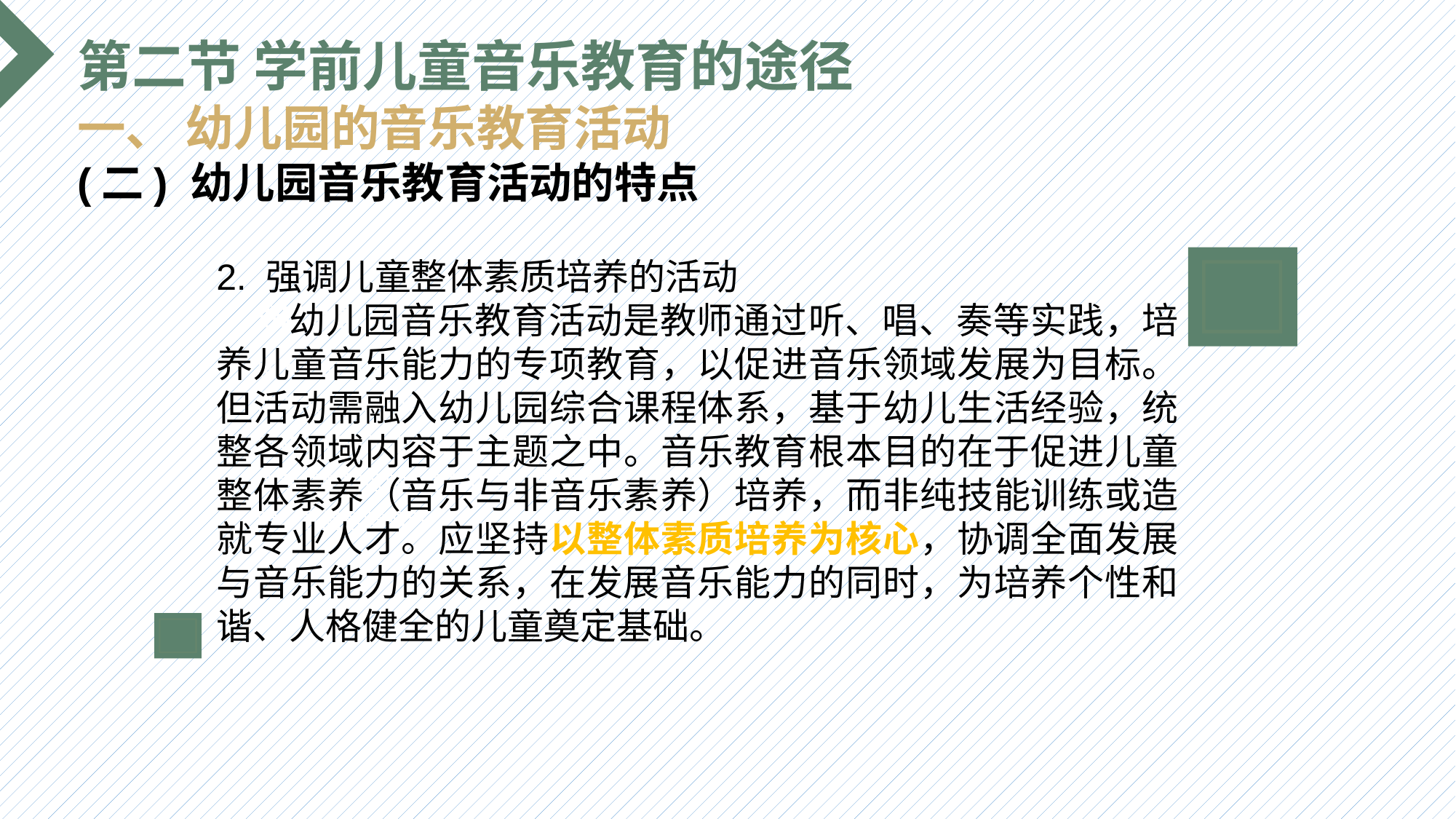

第二节 学前儿童音乐教育的途径
一、 幼儿园的音乐教育活动
(二) 幼儿园音乐教育活动的特点

2. 强调儿童整体素质培养的活动
 幼儿园音乐教育活动是教师通过听、唱、奏等实践，培养儿童音乐能力的专项教育，以促进音乐领域发展为目标。但活动需融入幼儿园综合课程体系，基于幼儿生活经验，统整各领域内容于主题之中。音乐教育根本目的在于促进儿童整体素养（音乐与非音乐素养）培养，而非纯技能训练或造就专业人才。应坚持以整体素质培养为核心，协调全面发展与音乐能力的关系，在发展音乐能力的同时，为培养个性和谐、人格健全的儿童奠定基础。

选题背景
输入您的内容，请简要说明，言简意赅即可输入您的内容，请简要说明，言简意赅即可输入您的内容，请简要说明，言简意赅即可输入您的内容，请简要说明，言简意赅即可